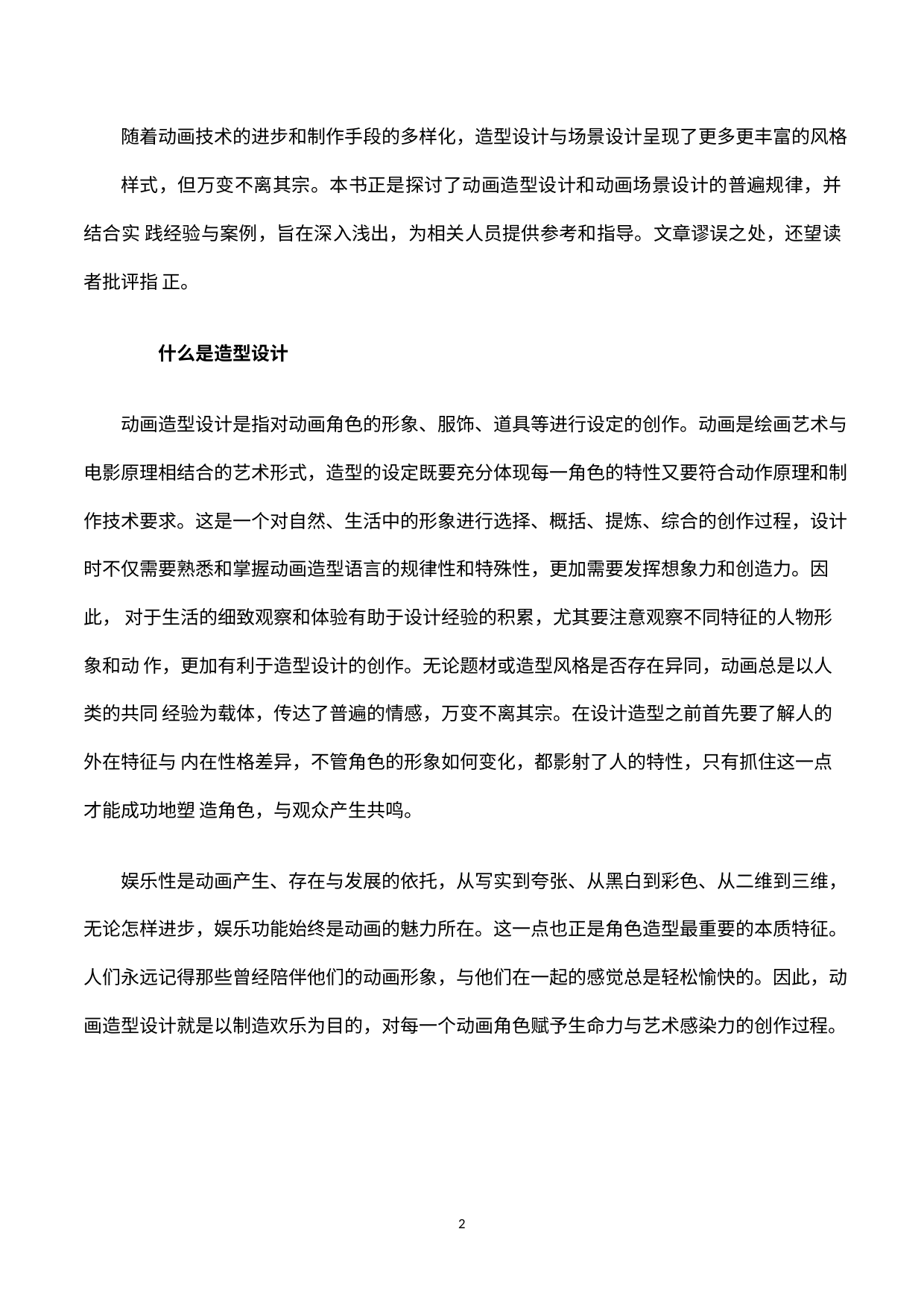

随着动画技术的进步和制作手段的多样化，造型设计与场景设计呈现了更多更丰富的风格
样式，但万变不离其宗。本书正是探讨了动画造型设计和动画场景设计的普遍规律，并结合实 践经验与案例，旨在深入浅出，为相关人员提供参考和指导。文章谬误之处，还望读者批评指 正。

什么是造型设计

动画造型设计是指对动画角色的形象、服饰、道具等进行设定的创作。动画是绘画艺术与 电影原理相结合的艺术形式，造型的设定既要充分体现每一角色的特性又要符合动作原理和制 作技术要求。这是一个对自然、生活中的形象进行选择、概括、提炼、综合的创作过程，设计 时不仅需要熟悉和掌握动画造型语言的规律性和特殊性，更加需要发挥想象力和创造力。因此， 对于生活的细致观察和体验有助于设计经验的积累，尤其要注意观察不同特征的人物形象和动 作，更加有利于造型设计的创作。无论题材或造型风格是否存在异同，动画总是以人类的共同 经验为载体，传达了普遍的情感，万变不离其宗。在设计造型之前首先要了解人的外在特征与 内在性格差异，不管角色的形象如何变化，都影射了人的特性，只有抓住这一点才能成功地塑 造角色，与观众产生共鸣。

娱乐性是动画产生、存在与发展的依托，从写实到夸张、从黑白到彩色、从二维到三维， 无论怎样进步，娱乐功能始终是动画的魅力所在。这一点也正是角色造型最重要的本质特征。 人们永远记得那些曾经陪伴他们的动画形象，与他们在一起的感觉总是轻松愉快的。因此，动 画造型设计就是以制造欢乐为目的，对每一个动画角色赋予生命力与艺术感染力的创作过程。
2